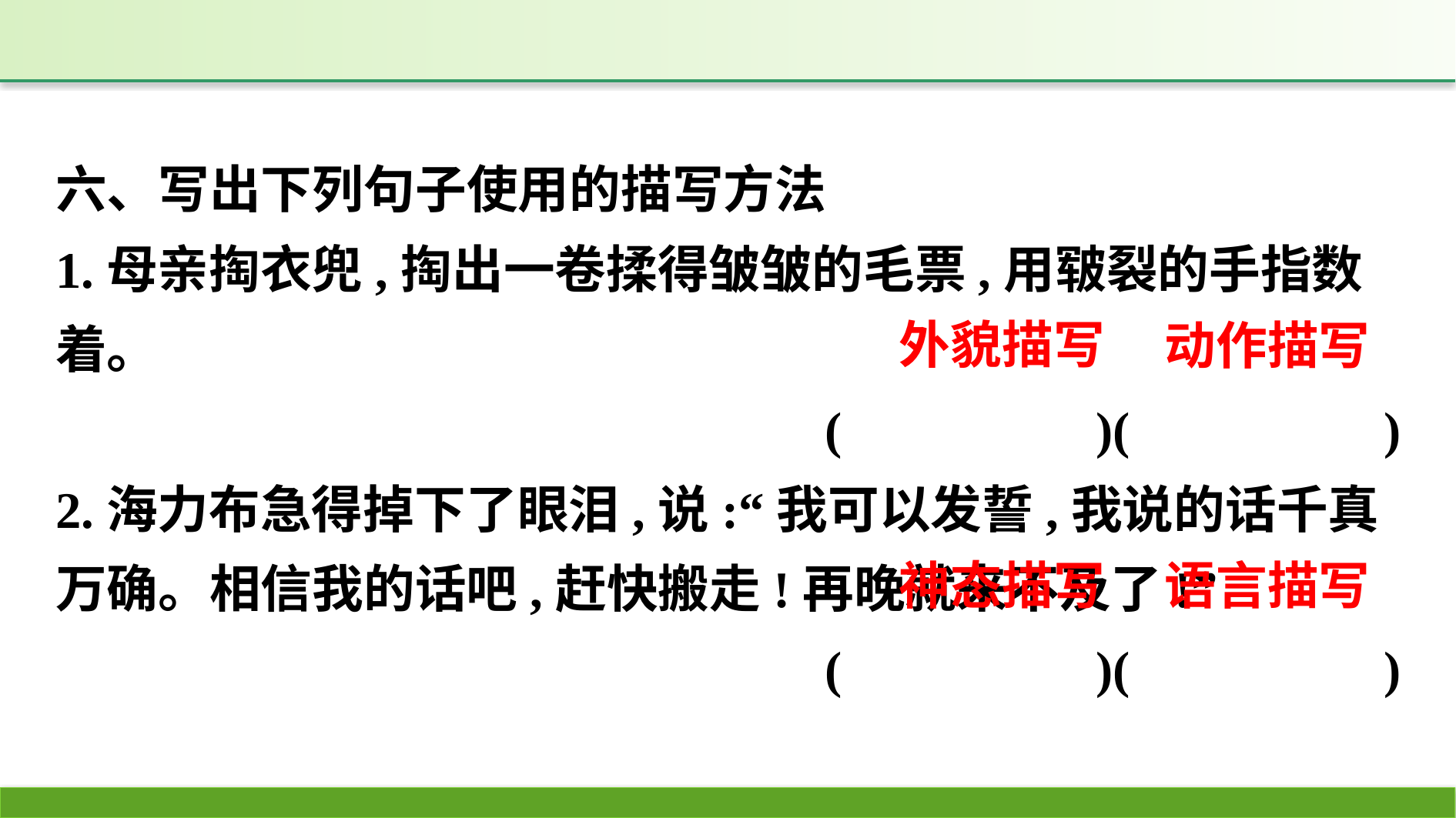

六、写出下列句子使用的描写方法
1.母亲掏衣兜,掏出一卷揉得皱皱的毛票,用皲裂的手指数着。
(　　　  　)(　　  　　)
2.海力布急得掉下了眼泪,说:“我可以发誓,我说的话千真万确。相信我的话吧,赶快搬走!再晚就来不及了!”
(　　  　　)(　　  　　)
外貌描写
动作描写
神态描写
语言描写